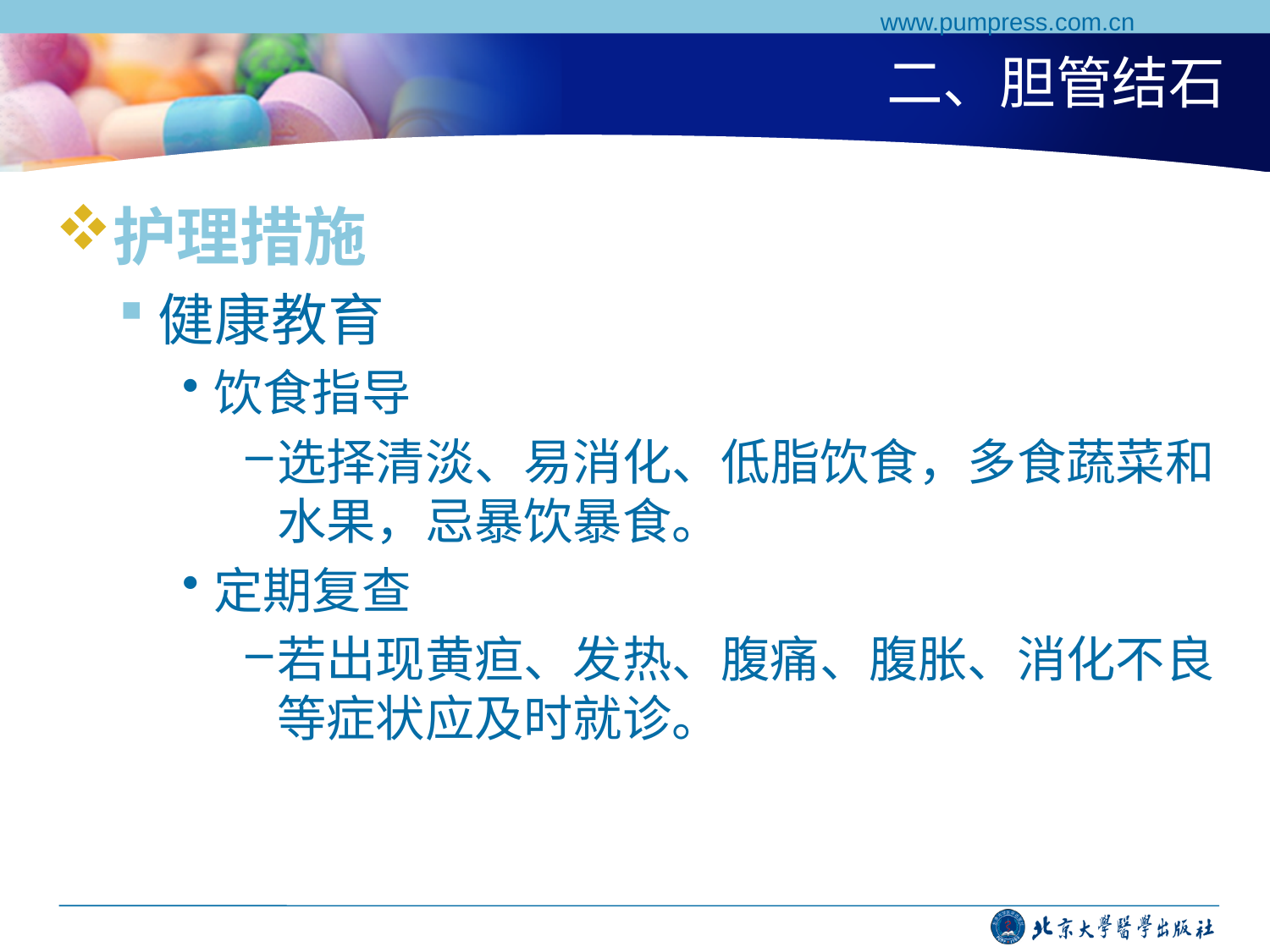

www.pumpress.com.cn
# 二、胆管结石
护理措施
健康教育
饮食指导
选择清淡、易消化、低脂饮食，多食蔬菜和水果，忌暴饮暴食。
定期复查
若出现黄疸、发热、腹痛、腹胀、消化不良等症状应及时就诊。